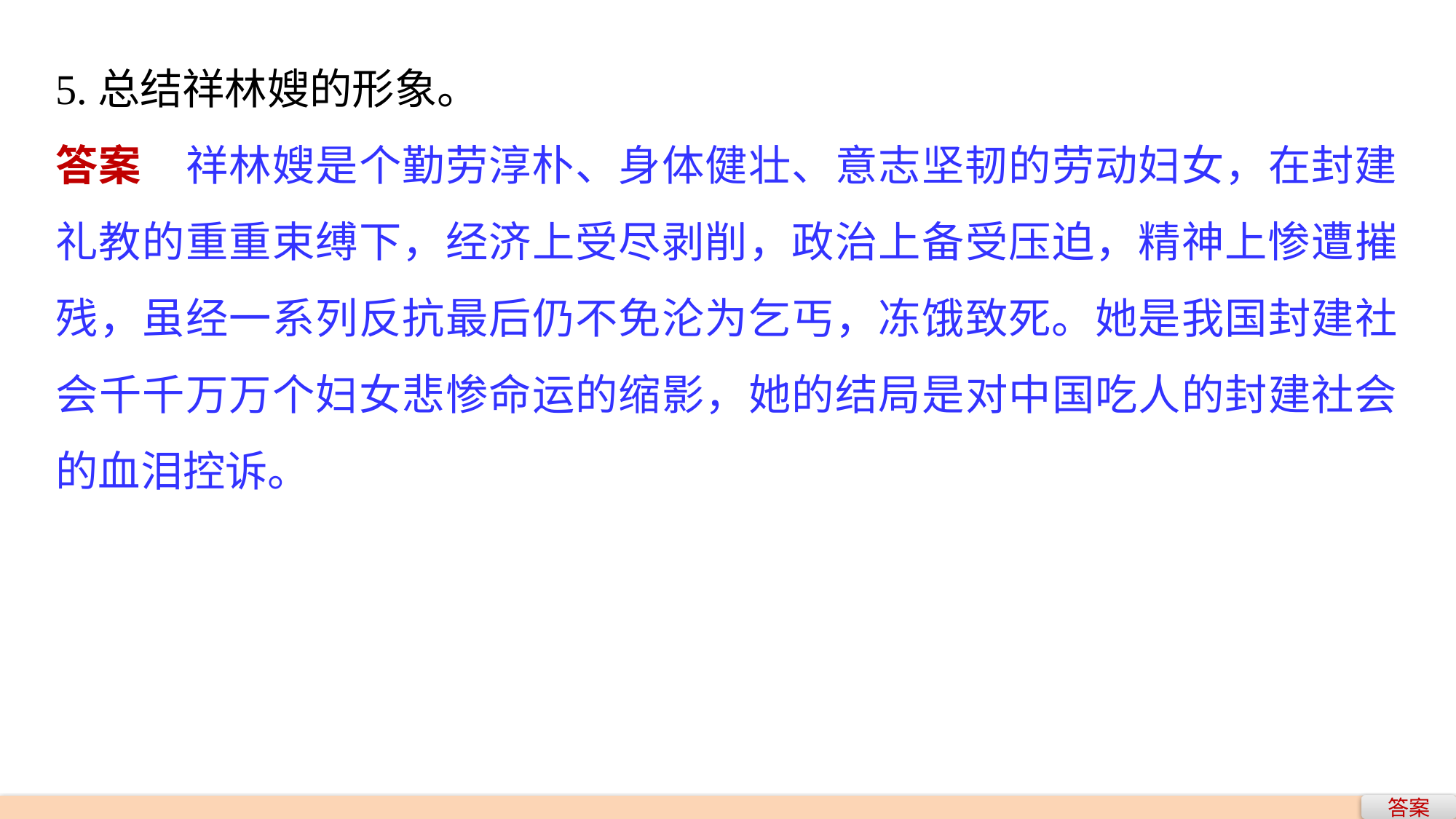

5.总结祥林嫂的形象。
答案　祥林嫂是个勤劳淳朴、身体健壮、意志坚韧的劳动妇女，在封建礼教的重重束缚下，经济上受尽剥削，政治上备受压迫，精神上惨遭摧残，虽经一系列反抗最后仍不免沦为乞丐，冻饿致死。她是我国封建社会千千万万个妇女悲惨命运的缩影，她的结局是对中国吃人的封建社会的血泪控诉。
答案